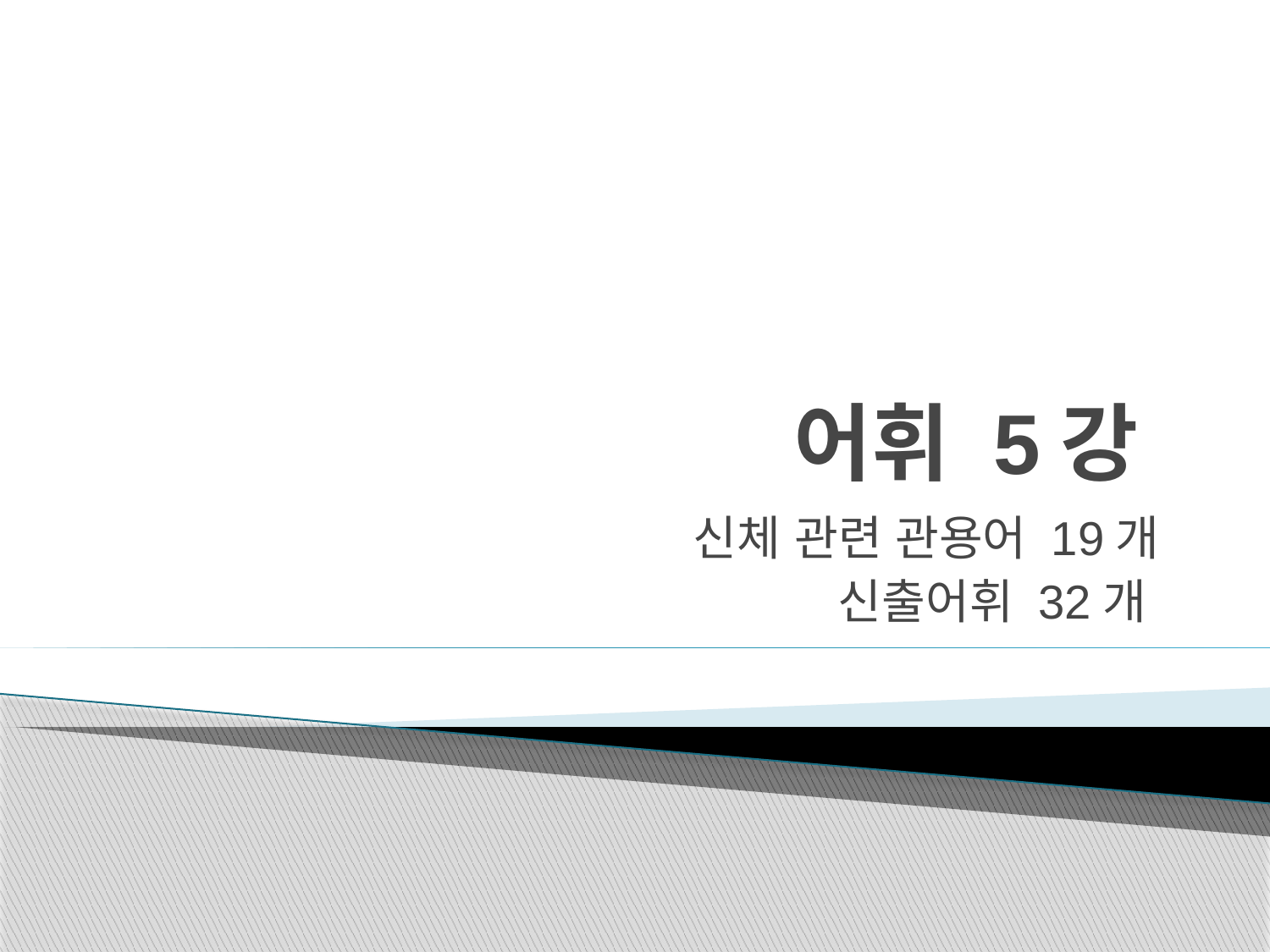

# 어휘 5강
신체 관련 관용어 19개
신출어휘 32개